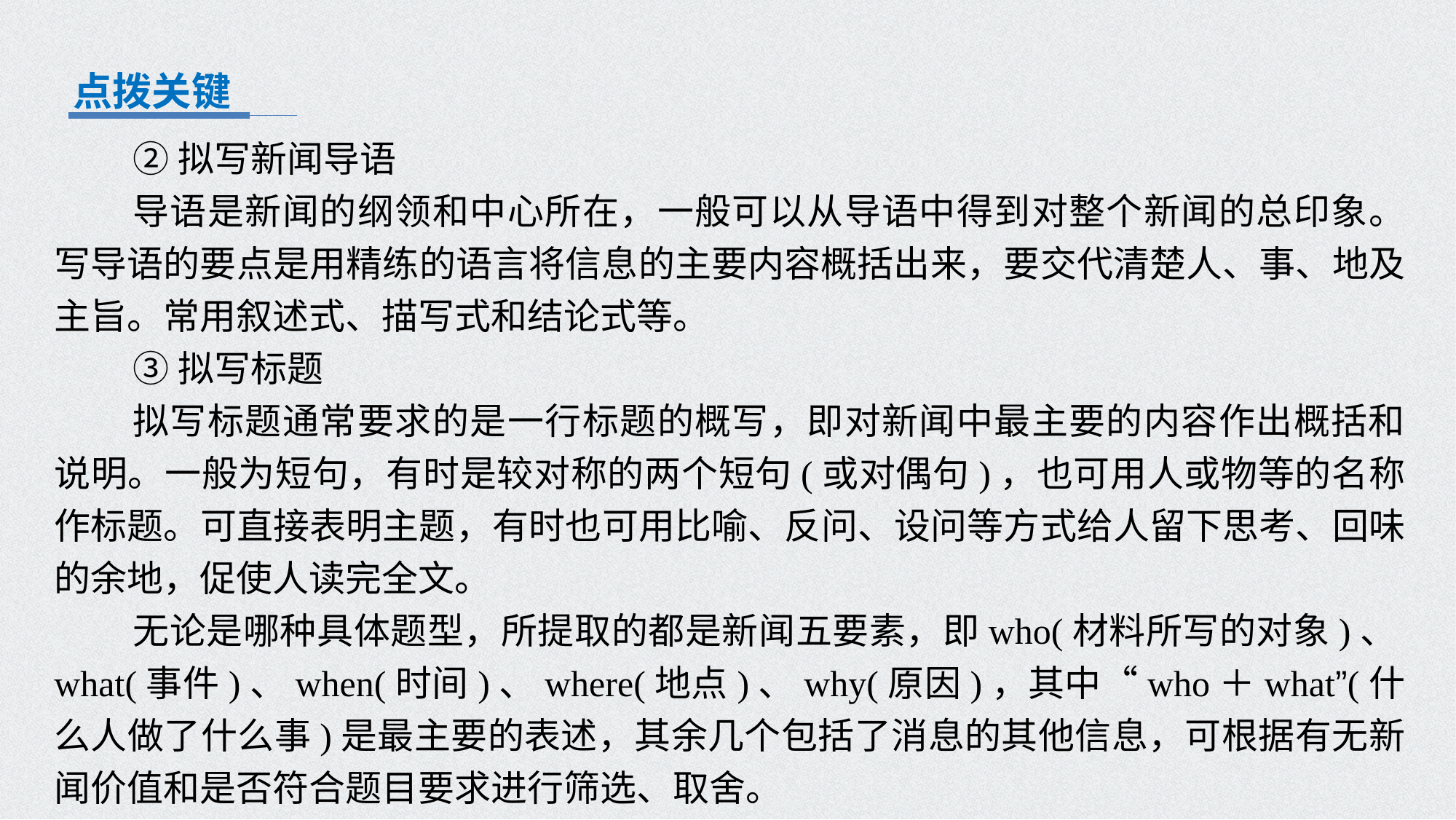

点拨关键
②拟写新闻导语
导语是新闻的纲领和中心所在，一般可以从导语中得到对整个新闻的总印象。写导语的要点是用精练的语言将信息的主要内容概括出来，要交代清楚人、事、地及主旨。常用叙述式、描写式和结论式等。
③拟写标题
拟写标题通常要求的是一行标题的概写，即对新闻中最主要的内容作出概括和说明。一般为短句，有时是较对称的两个短句(或对偶句)，也可用人或物等的名称作标题。可直接表明主题，有时也可用比喻、反问、设问等方式给人留下思考、回味的余地，促使人读完全文。
无论是哪种具体题型，所提取的都是新闻五要素，即who(材料所写的对象)、what(事件)、when(时间)、where(地点)、why(原因)，其中“who＋what”(什么人做了什么事)是最主要的表述，其余几个包括了消息的其他信息，可根据有无新闻价值和是否符合题目要求进行筛选、取舍。